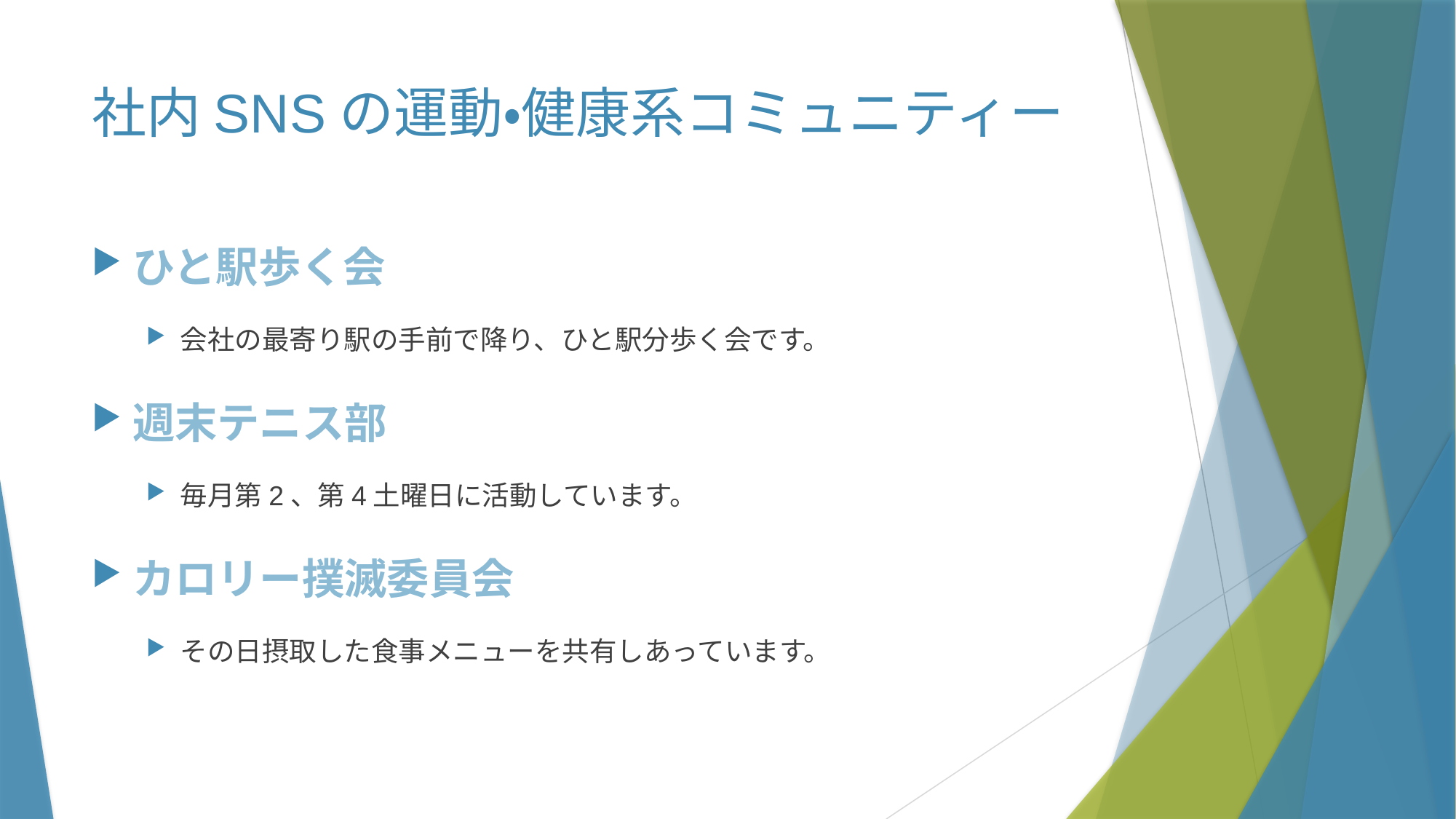

# 社内SNSの運動・健康系コミュニティー
ひと駅歩く会
会社の最寄り駅の手前で降り、ひと駅分歩く会です。
週末テニス部
毎月第2、第4土曜日に活動しています。
カロリー撲滅委員会
その日摂取した食事メニューを共有しあっています。